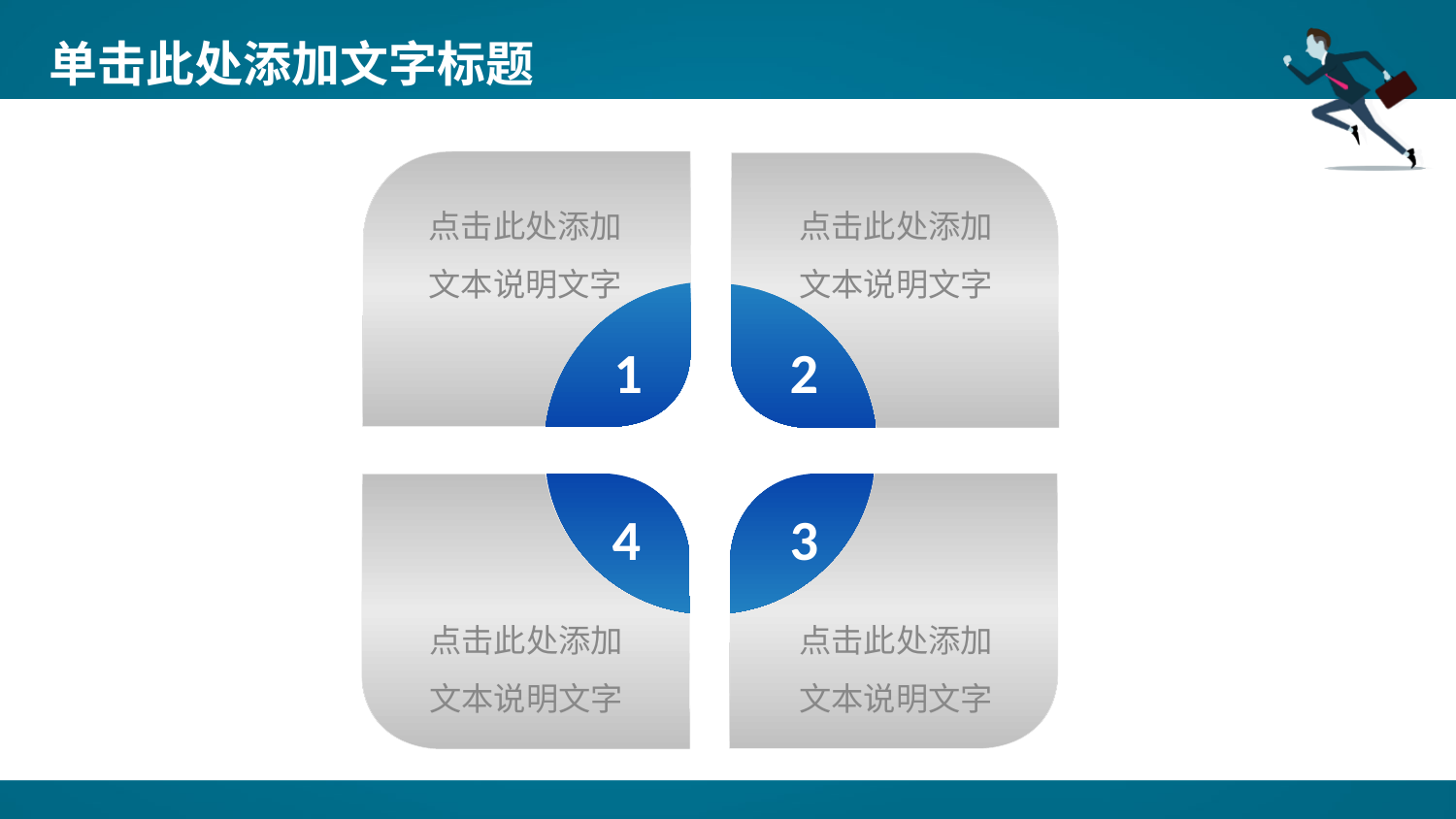

点击此处添加文本说明文字
点击此处添加文本说明文字

1
2

4
3
点击此处添加文本说明文字
点击此处添加文本说明文字